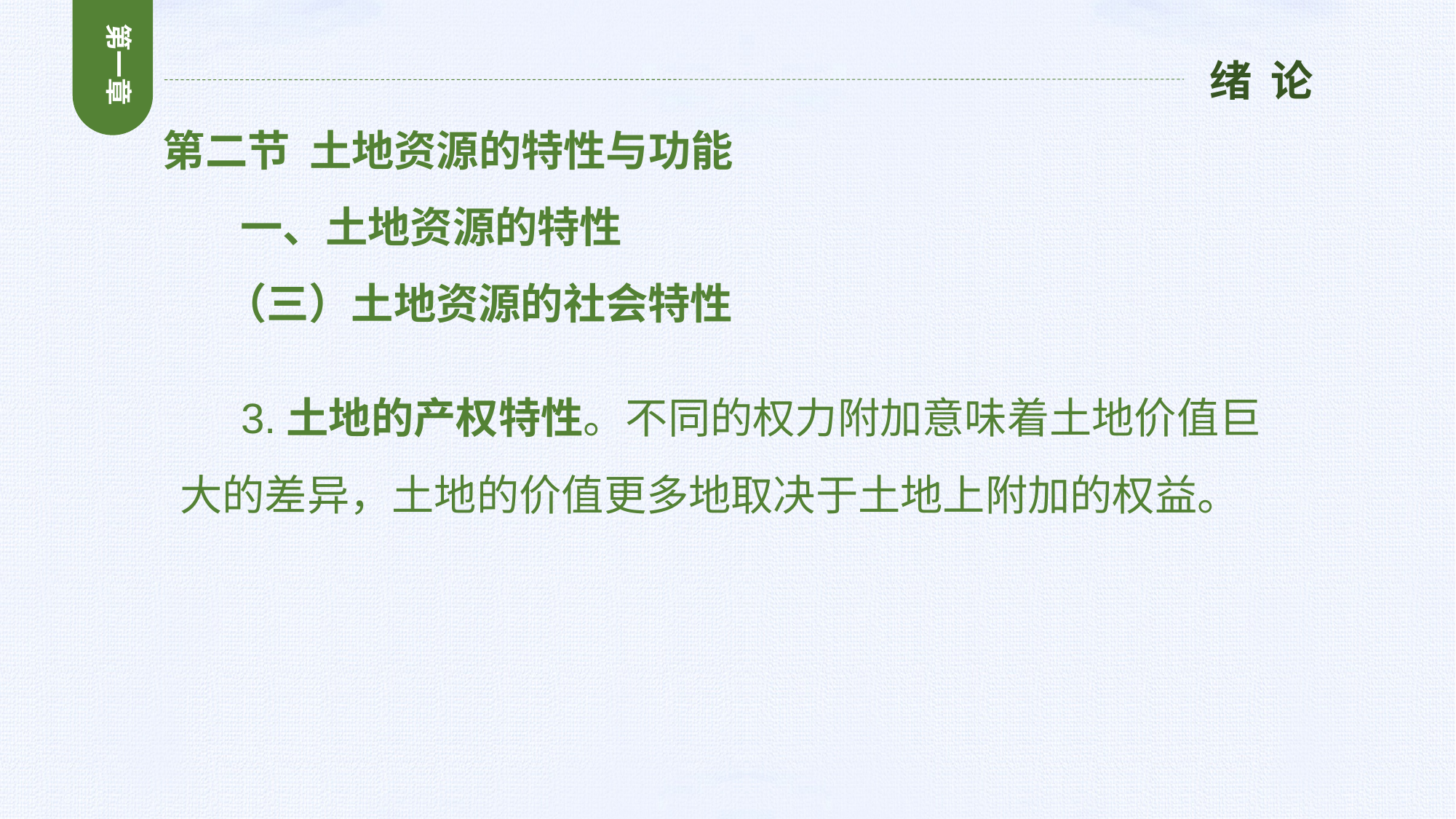

第一章
绪  论
第二节  土地资源的特性与功能
       一、土地资源的特性
        （三）土地资源的社会特性

     3.土地的产权特性。不同的权力附加意味着土地价值巨大的差异，土地的价值更多地取决于土地上附加的权益。